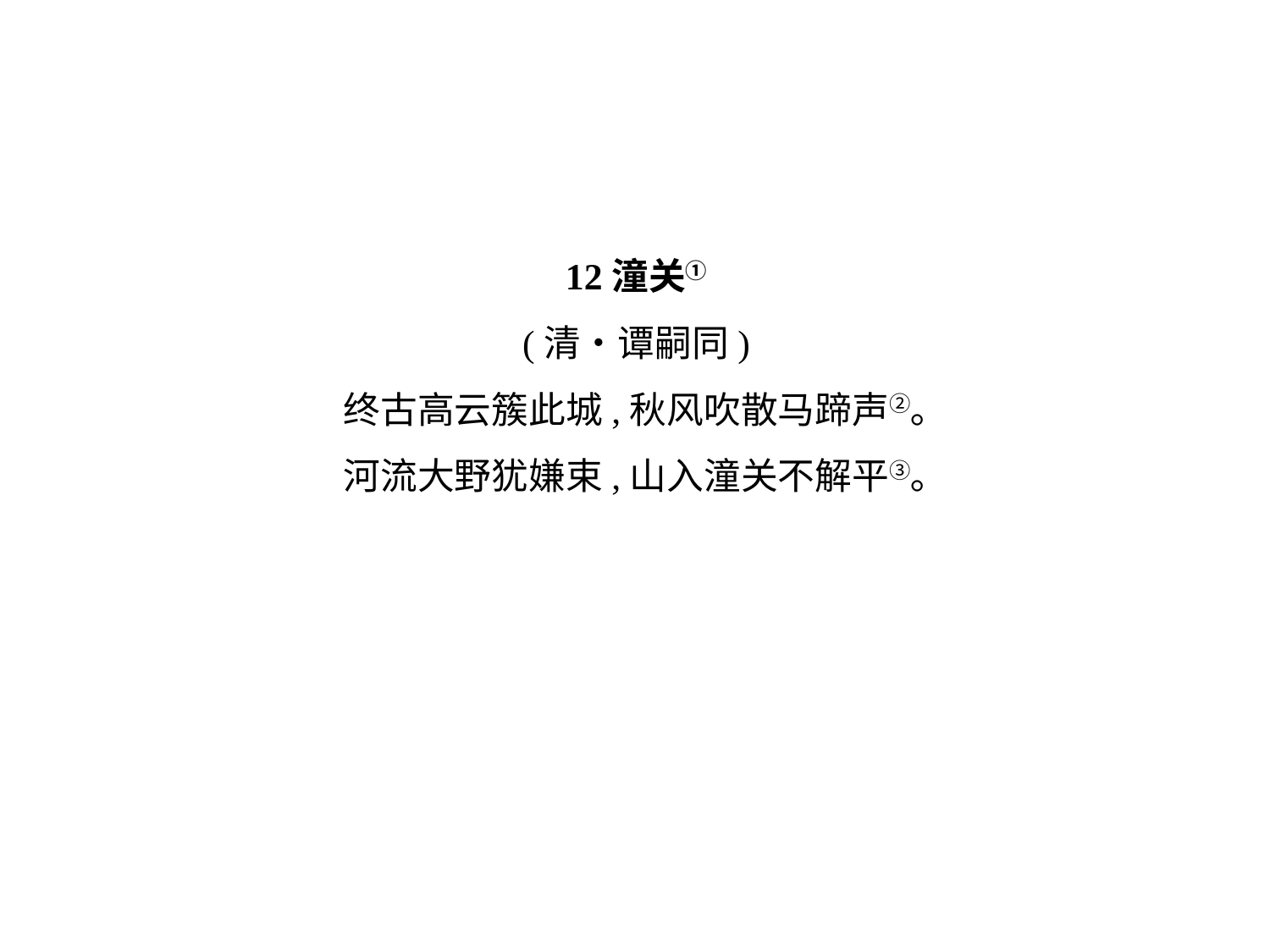

12潼关①
(清•谭嗣同)
终古高云簇此城,秋风吹散马蹄声②｡
河流大野犹嫌束,山入潼关不解平③｡